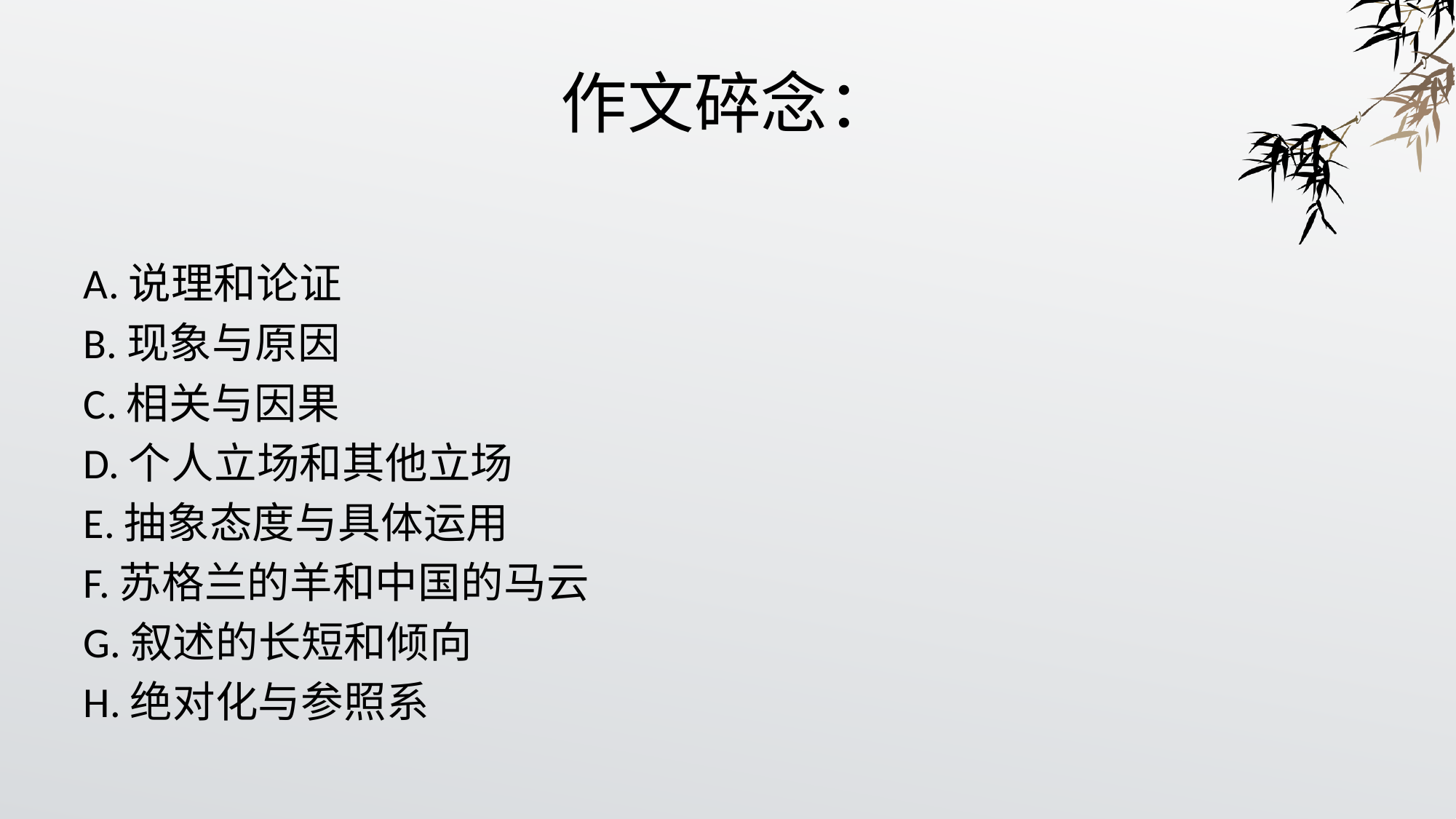

# 作文碎念：

A.说理和论证
B.现象与原因
C.相关与因果
D.个人立场和其他立场
E.抽象态度与具体运用
F.苏格兰的羊和中国的马云
G.叙述的长短和倾向
H.绝对化与参照系